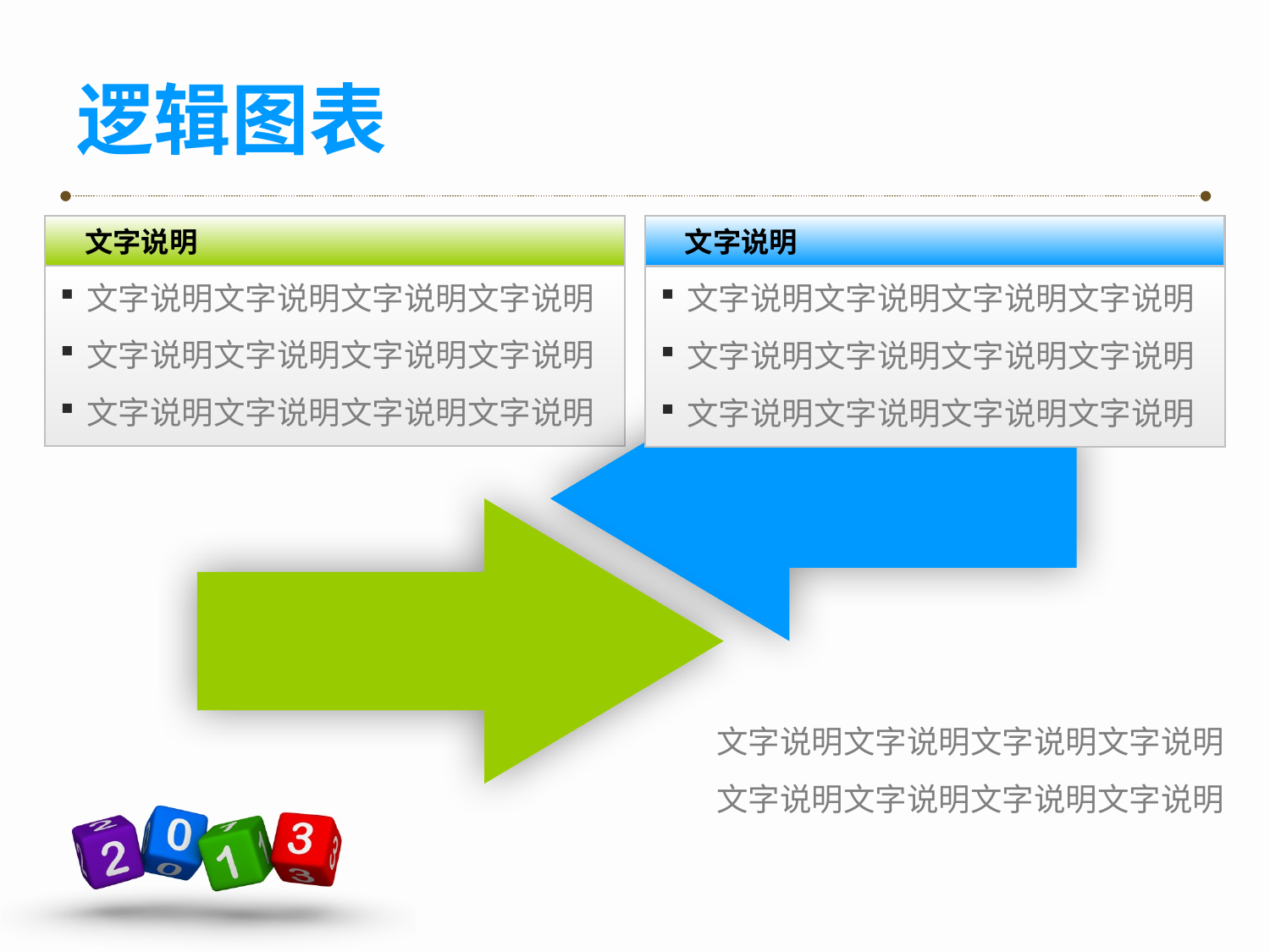

# 逻辑图表
文字说明
文字说明
文字说明文字说明文字说明文字说明
文字说明文字说明文字说明文字说明
文字说明文字说明文字说明文字说明
文字说明文字说明文字说明文字说明
文字说明文字说明文字说明文字说明
文字说明文字说明文字说明文字说明

文字说明文字说明文字说明文字说明
文字说明文字说明文字说明文字说明